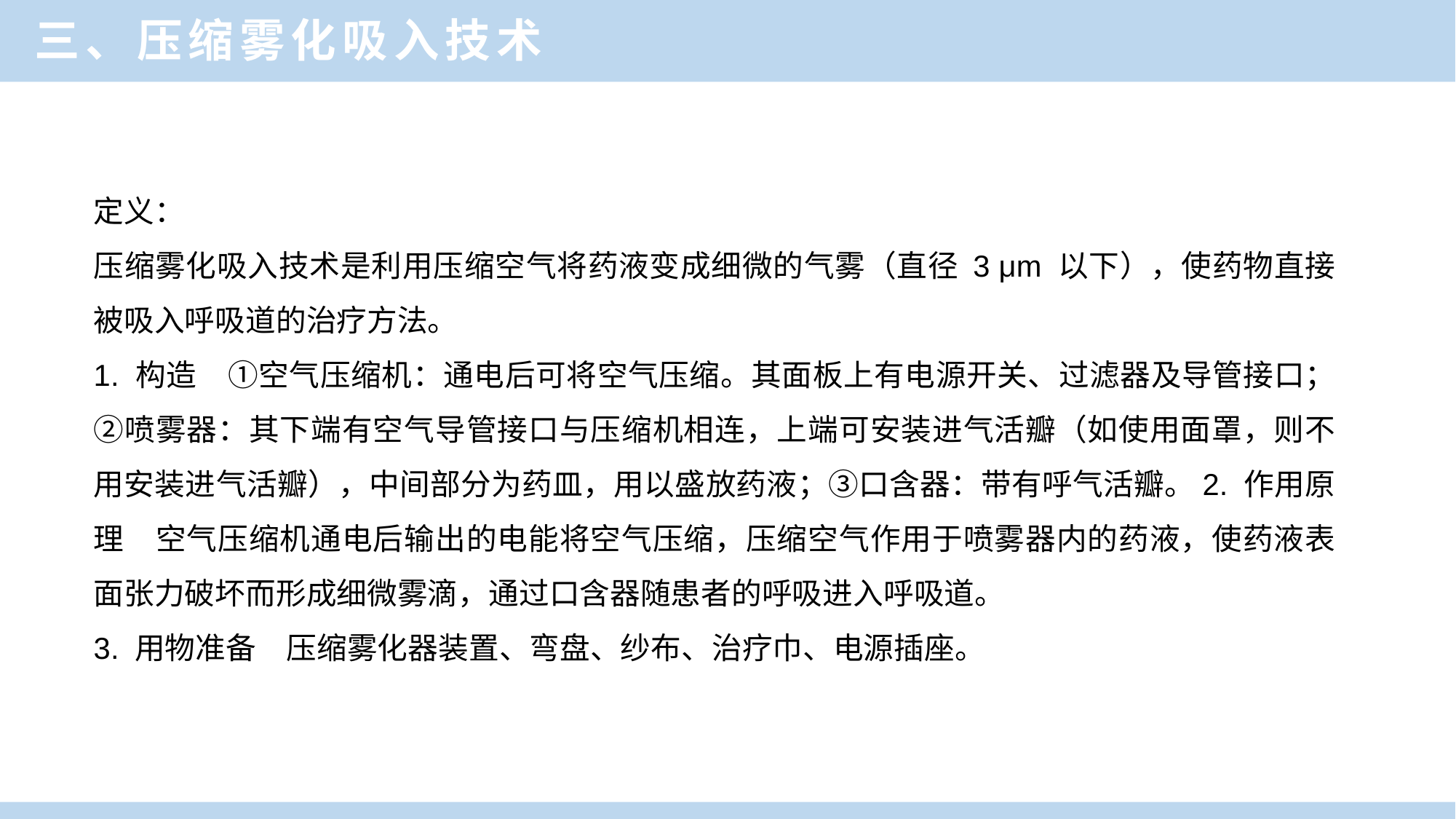

三、压缩雾化吸入技术
定义：
压缩雾化吸入技术是利用压缩空气将药液变成细微的气雾（直径 3 μm 以下），使药物直接被吸入呼吸道的治疗方法。
1. 构造　①空气压缩机：通电后可将空气压缩。其面板上有电源开关、过滤器及导管接口；②喷雾器：其下端有空气导管接口与压缩机相连，上端可安装进气活瓣（如使用面罩，则不用安装进气活瓣），中间部分为药皿，用以盛放药液；③口含器：带有呼气活瓣。2. 作用原理　空气压缩机通电后输出的电能将空气压缩，压缩空气作用于喷雾器内的药液，使药液表面张力破坏而形成细微雾滴，通过口含器随患者的呼吸进入呼吸道。
3. 用物准备　压缩雾化器装置、弯盘、纱布、治疗巾、电源插座。